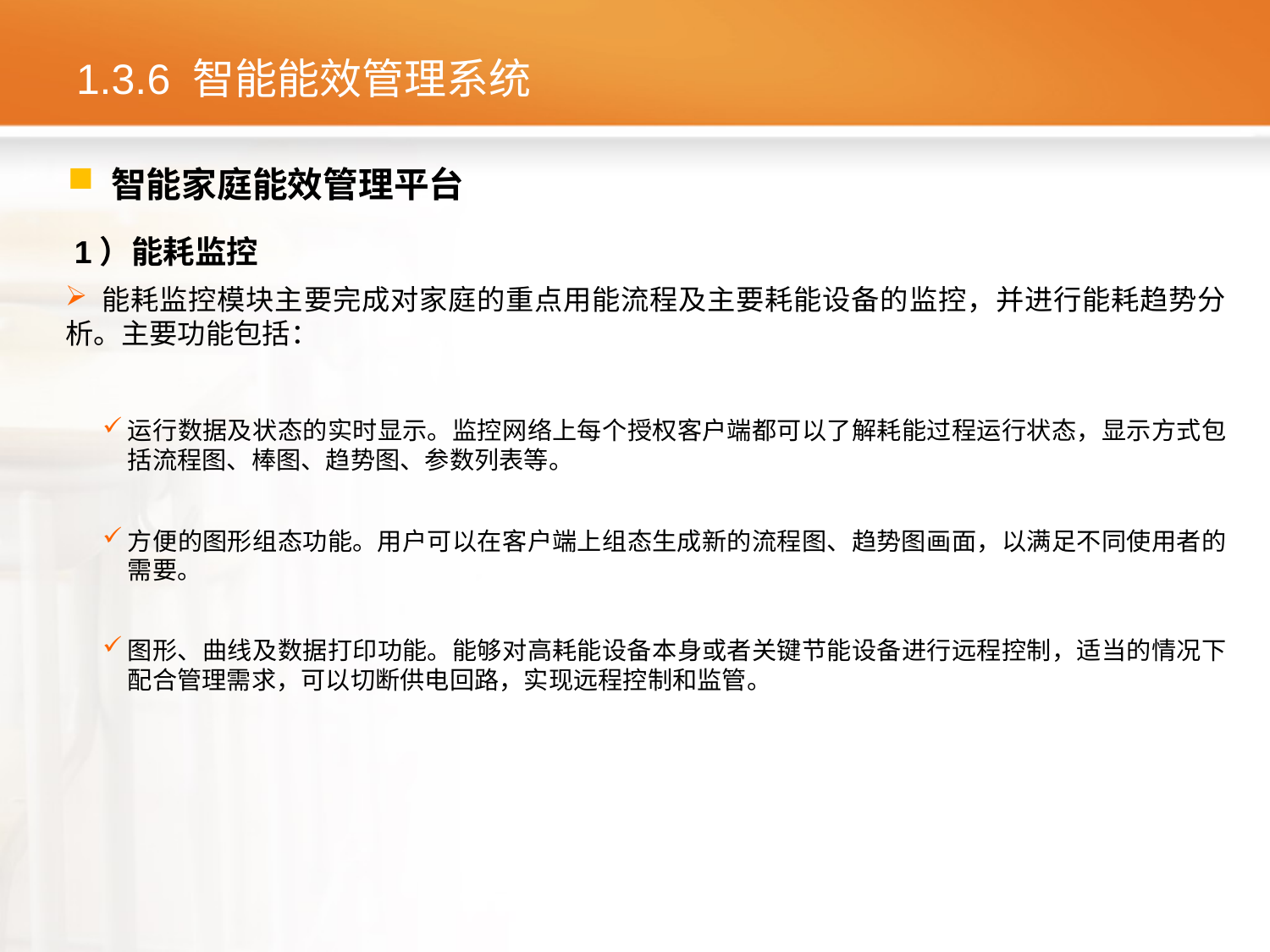

# 1.3.6 智能能效管理系统
 智能家庭能效管理平台
1）能耗监控
 能耗监控模块主要完成对家庭的重点用能流程及主要耗能设备的监控，并进行能耗趋势分析。主要功能包括：

运行数据及状态的实时显示。监控网络上每个授权客户端都可以了解耗能过程运行状态，显示方式包括流程图、棒图、趋势图、参数列表等。

方便的图形组态功能。用户可以在客户端上组态生成新的流程图、趋势图画面，以满足不同使用者的需要。

图形、曲线及数据打印功能。能够对高耗能设备本身或者关键节能设备进行远程控制，适当的情况下配合管理需求，可以切断供电回路，实现远程控制和监管。